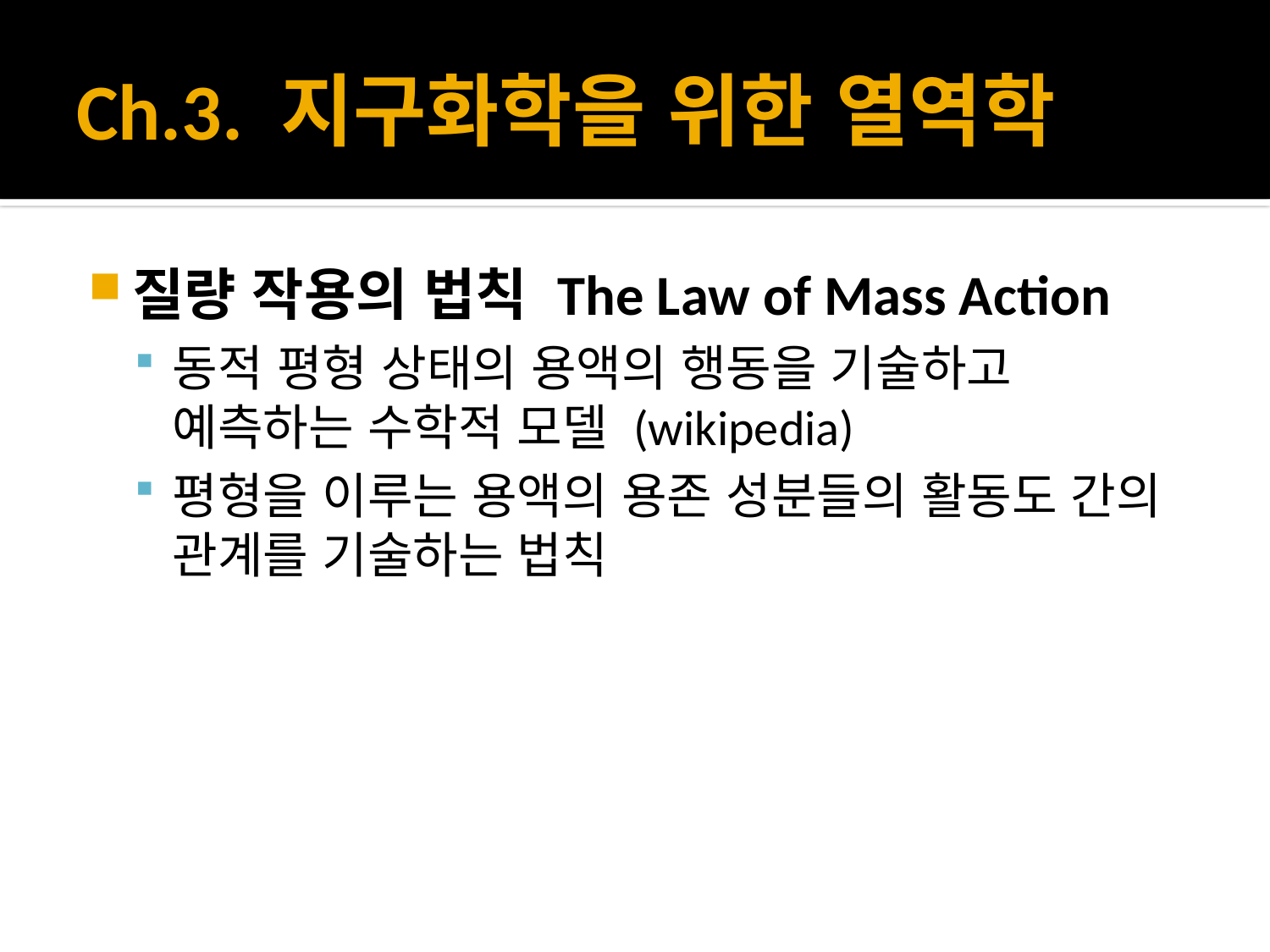

# Ch.3. 지구화학을 위한 열역학
질량 작용의 법칙 The Law of Mass Action
동적 평형 상태의 용액의 행동을 기술하고 예측하는 수학적 모델 (wikipedia)
평형을 이루는 용액의 용존 성분들의 활동도 간의 관계를 기술하는 법칙